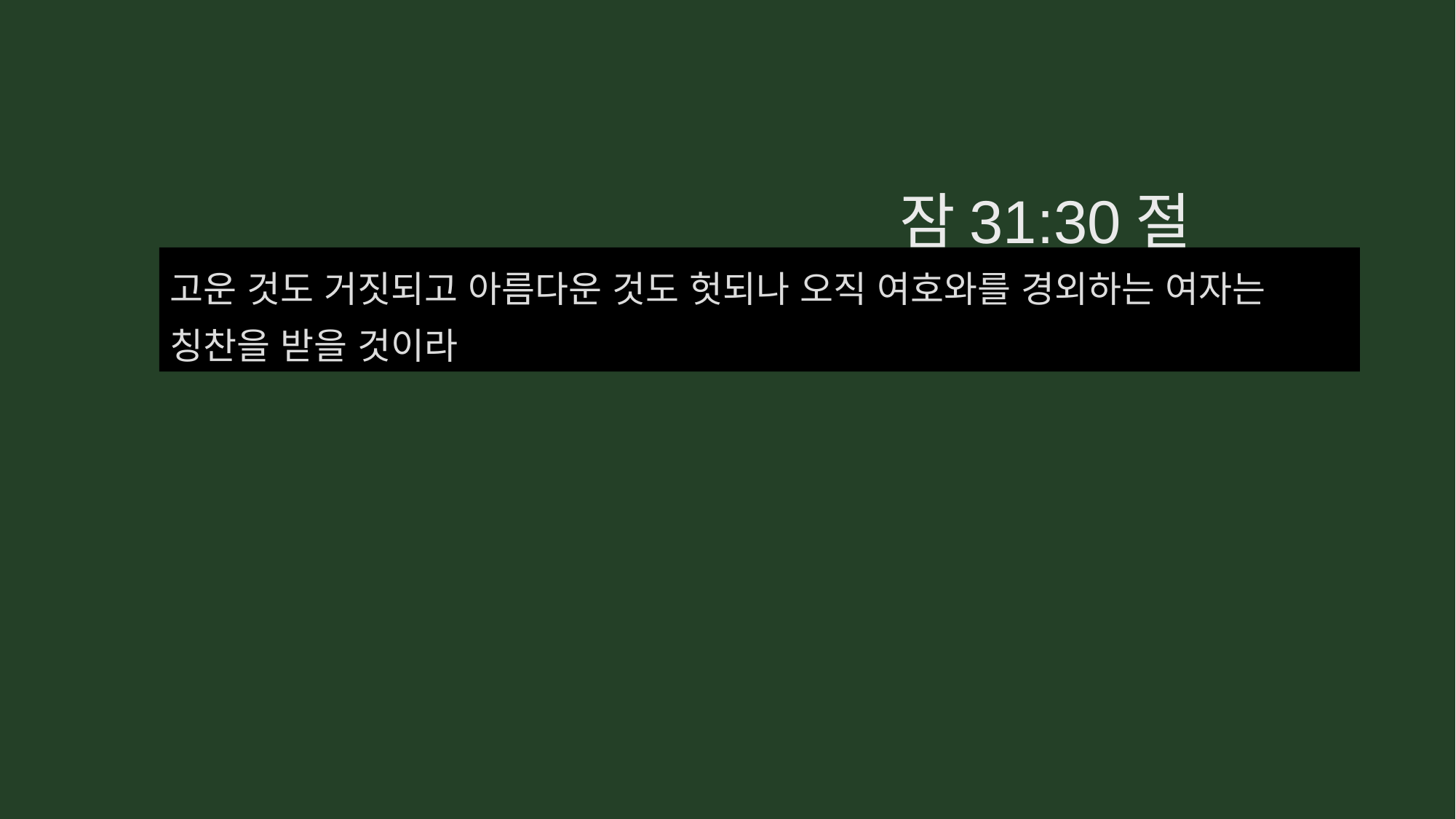

잠31:30절
고운 것도 거짓되고 아름다운 것도 헛되나 오직 여호와를 경외하는 여자는 칭찬을 받을 것이라